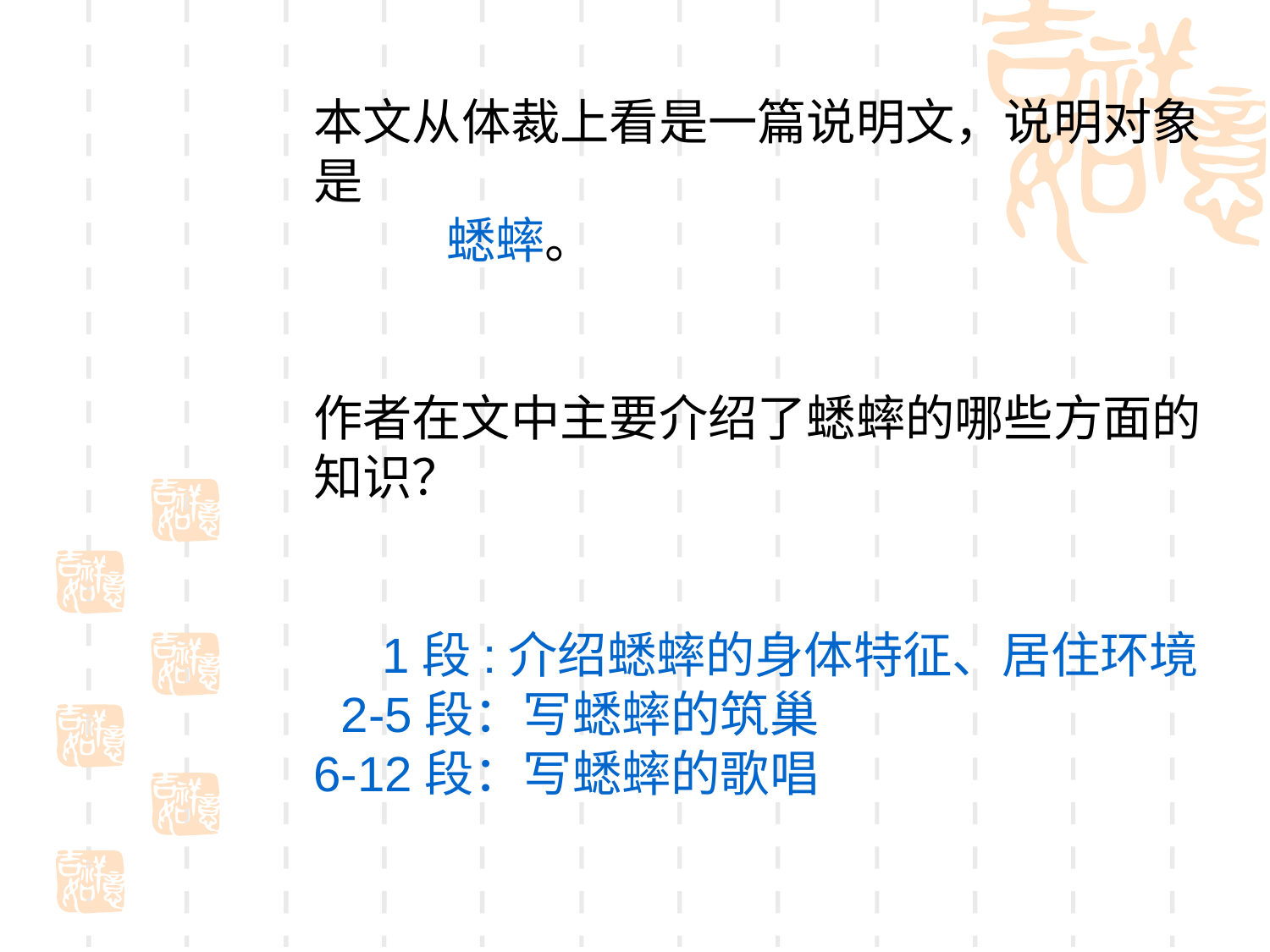

本文从体裁上看是一篇说明文，说明对象
是
           蟋蟀。

作者在文中主要介绍了蟋蟀的哪些方面的
知识？

     1段:介绍蟋蟀的身体特征、居住环境
  2-5段：写蟋蟀的筑巢
6-12段：写蟋蟀的歌唱